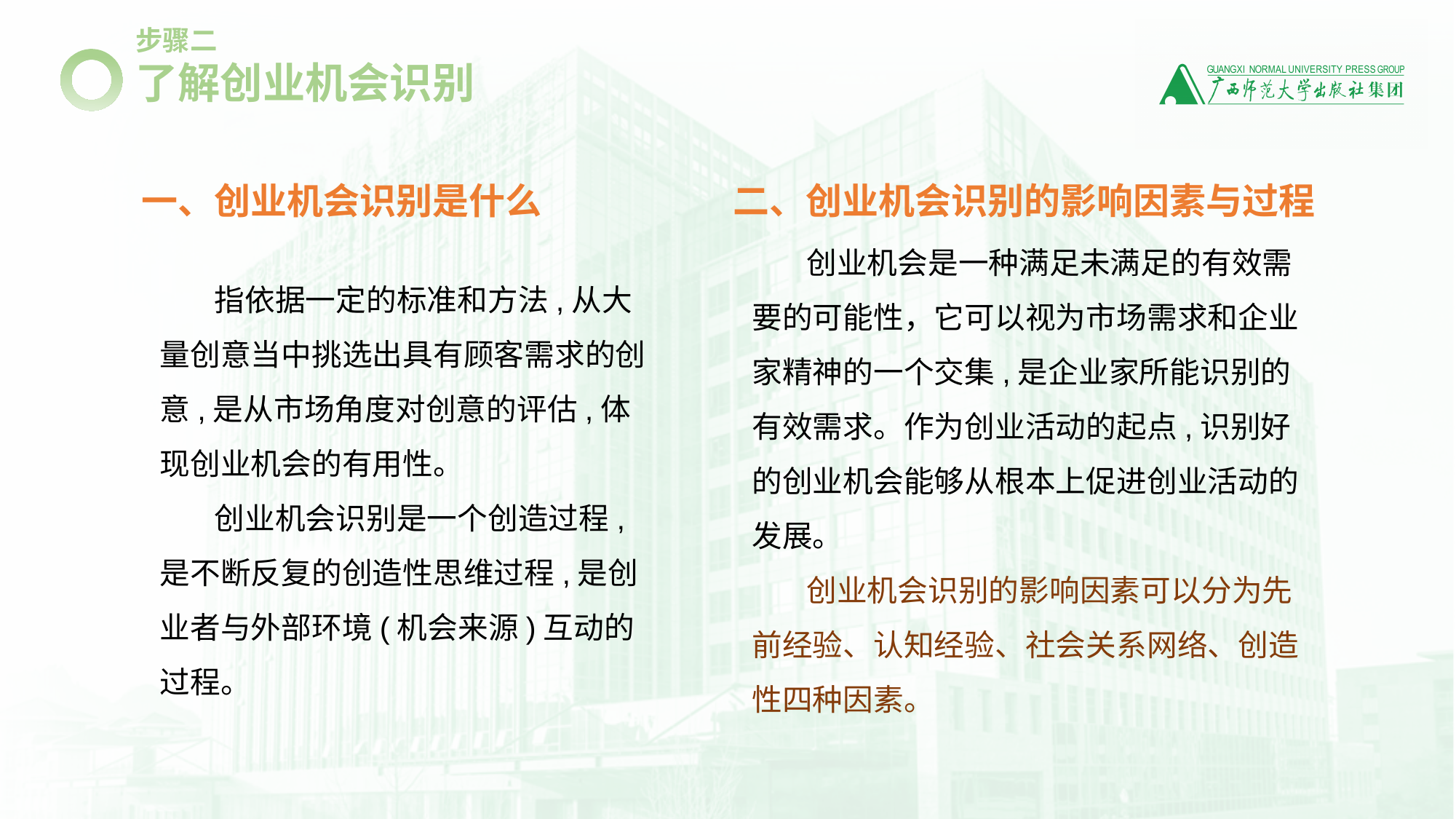

步骤二
了解创业机会识别

一、创业机会识别是什么
指依据一定的标准和方法,从大量创意当中挑选出具有顾客需求的创意,是从市场角度对创意的评估,体现创业机会的有用性。
创业机会识别是一个创造过程,是不断反复的创造性思维过程,是创业者与外部环境(机会来源)互动的过程。
二、创业机会识别的影响因素与过程
创业机会是一种满足未满足的有效需要的可能性，它可以视为市场需求和企业家精神的一个交集,是企业家所能识别的有效需求。作为创业活动的起点,识别好的创业机会能够从根本上促进创业活动的发展。
创业机会识别的影响因素可以分为先前经验、认知经验、社会关系网络、创造性四种因素。